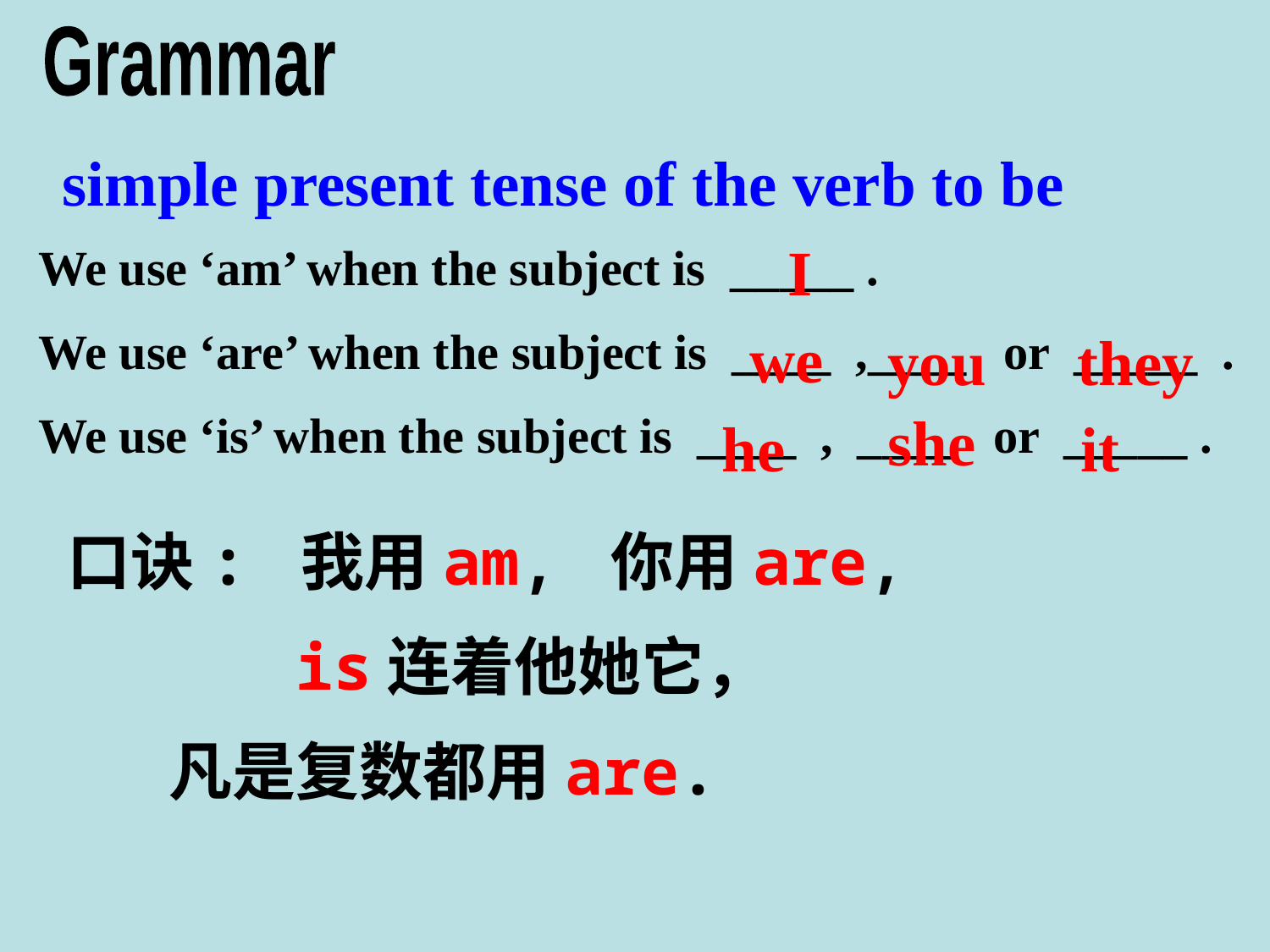

Grammar
  simple present tense of the verb to be
I
We use ‘am’ when the subject is  _____ .
We use ‘are’ when the subject is  ____  ,____   or  _____  .
We use ‘is’ when the subject is  ____  ,  ____   or  _____ .
we
you
they
she
he
it
口诀: 我用am, 你用are,
      is连着他她它，
      凡是复数都用are.